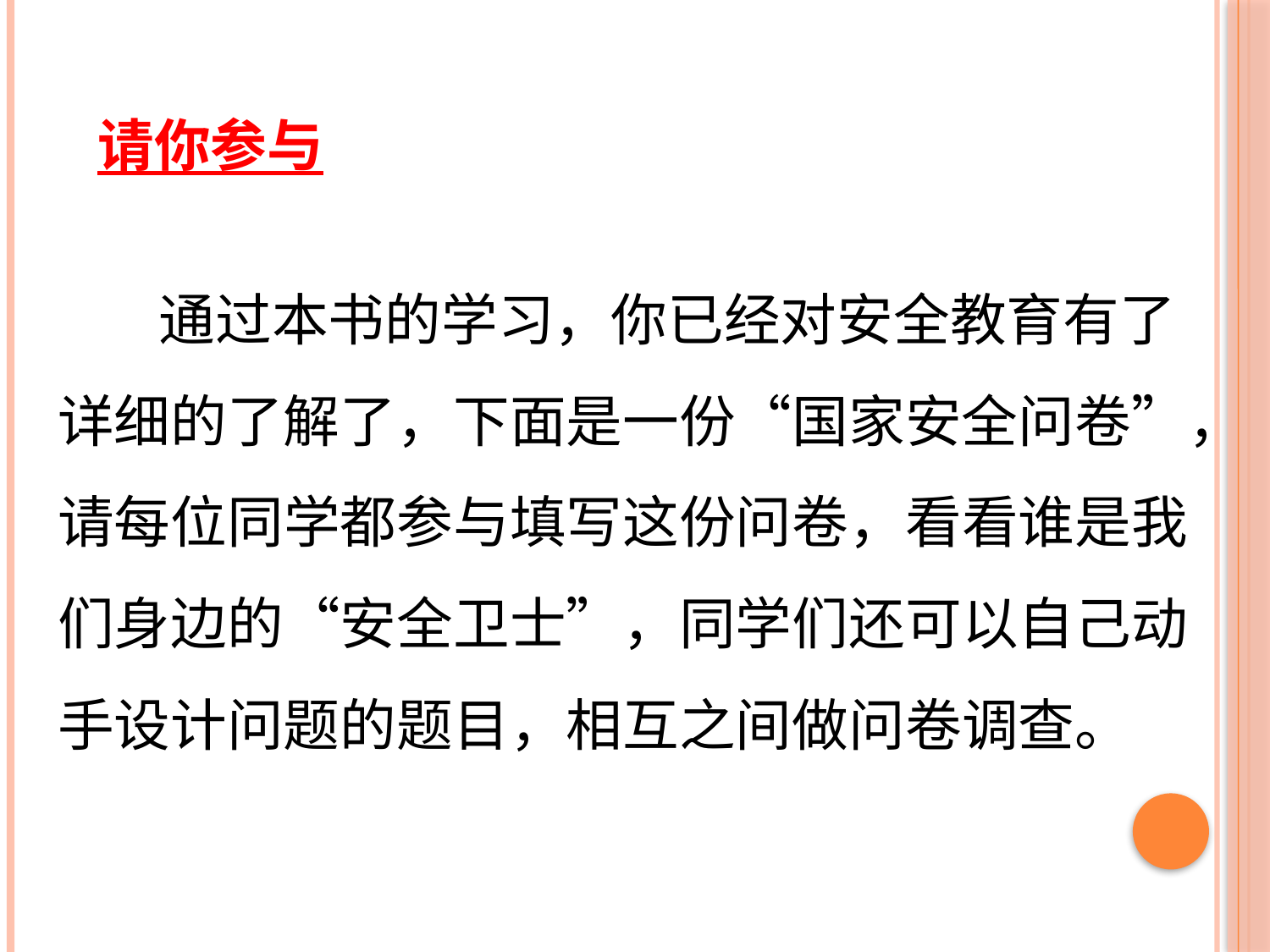

请你参与
    通过本书的学习，你已经对安全教育有了详细的了解了，下面是一份“国家安全问卷”，请每位同学都参与填写这份问卷，看看谁是我们身边的“安全卫士”，同学们还可以自己动手设计问题的题目，相互之间做问卷调查。